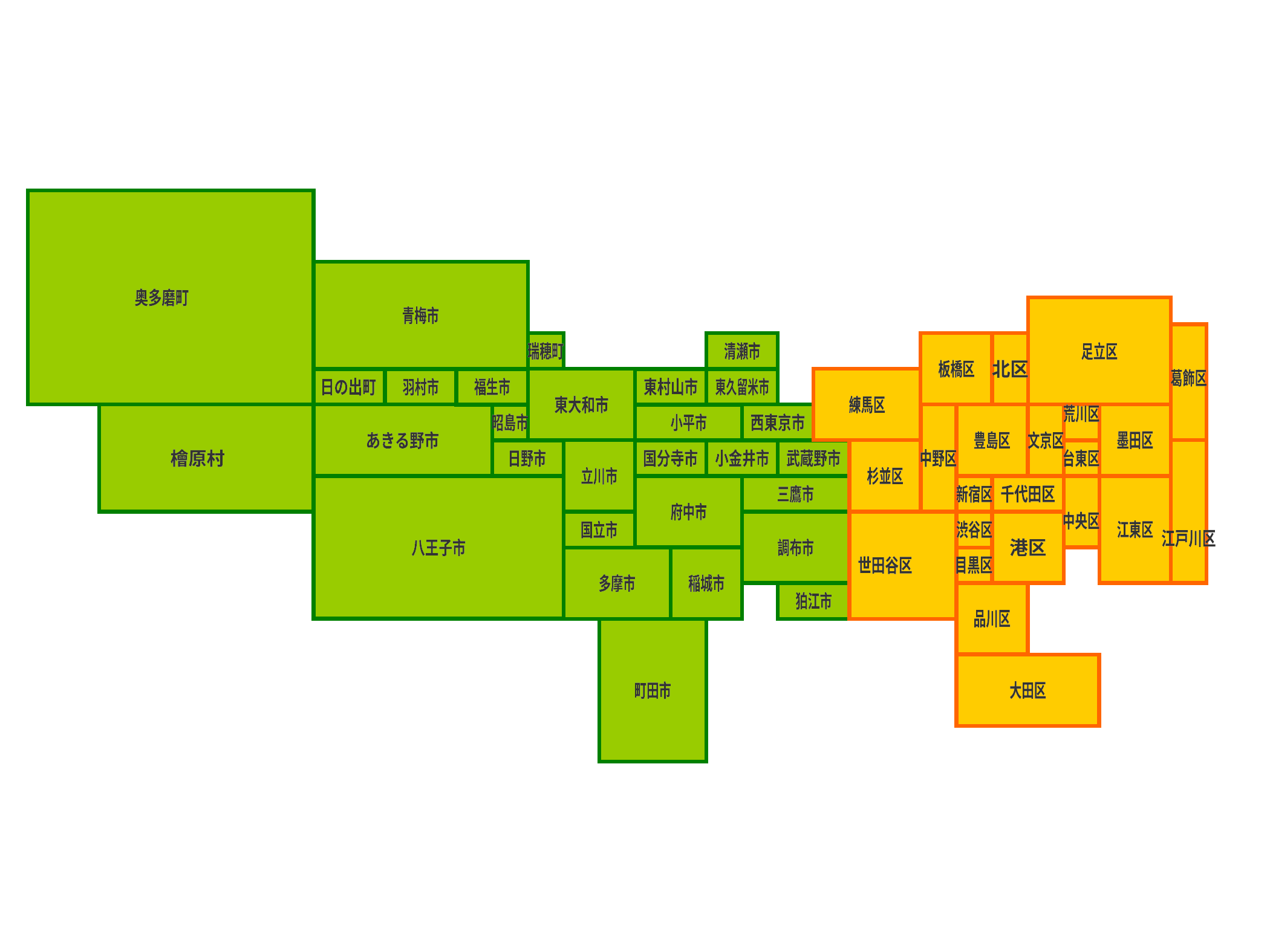

奥多磨町
奥多磨町

青梅市
青梅市

瑞穂町
瑞穂町
清瀬市
清瀬市
足立区
足立区
板橋区
板橋区
北区
北区

葛飾区
葛飾区
福生市
福生市
東村山市
東村山市
東久留米市
東久留米市
日の出町
日の出町
羽村市
羽村市
東大和市
東大和市
練馬区
練馬区

荒川区
荒川区
昭島市
昭島市
小平市
小平市
西東京市
西東京市
あきる野市
あきる野市
豊島区
豊島区
文京区
文京区
墨田区
墨田区

檜原村
檜原村
日野市
日野市
国分寺市
国分寺市
小金井市
小金井市
武蔵野市
武蔵野市
中野区
中野区
台東区
台東区
立川市
立川市
杉並区
杉並区

三鷹市
三鷹市
新宿区
新宿区
千代田区
千代田区
府中市
府中市

中央区
中央区
江東区
江東区
国立市
国立市
渋谷区
渋谷区
江戸川区
江戸川区
八王子市
八王子市
調布市
調布市
港区
港区

世田谷区
世田谷区
目黒区
目黒区
多摩市
多摩市
稲城市
稲城市

狛江市
狛江市
品川区
品川区

町田市
町田市
大田区
大田区